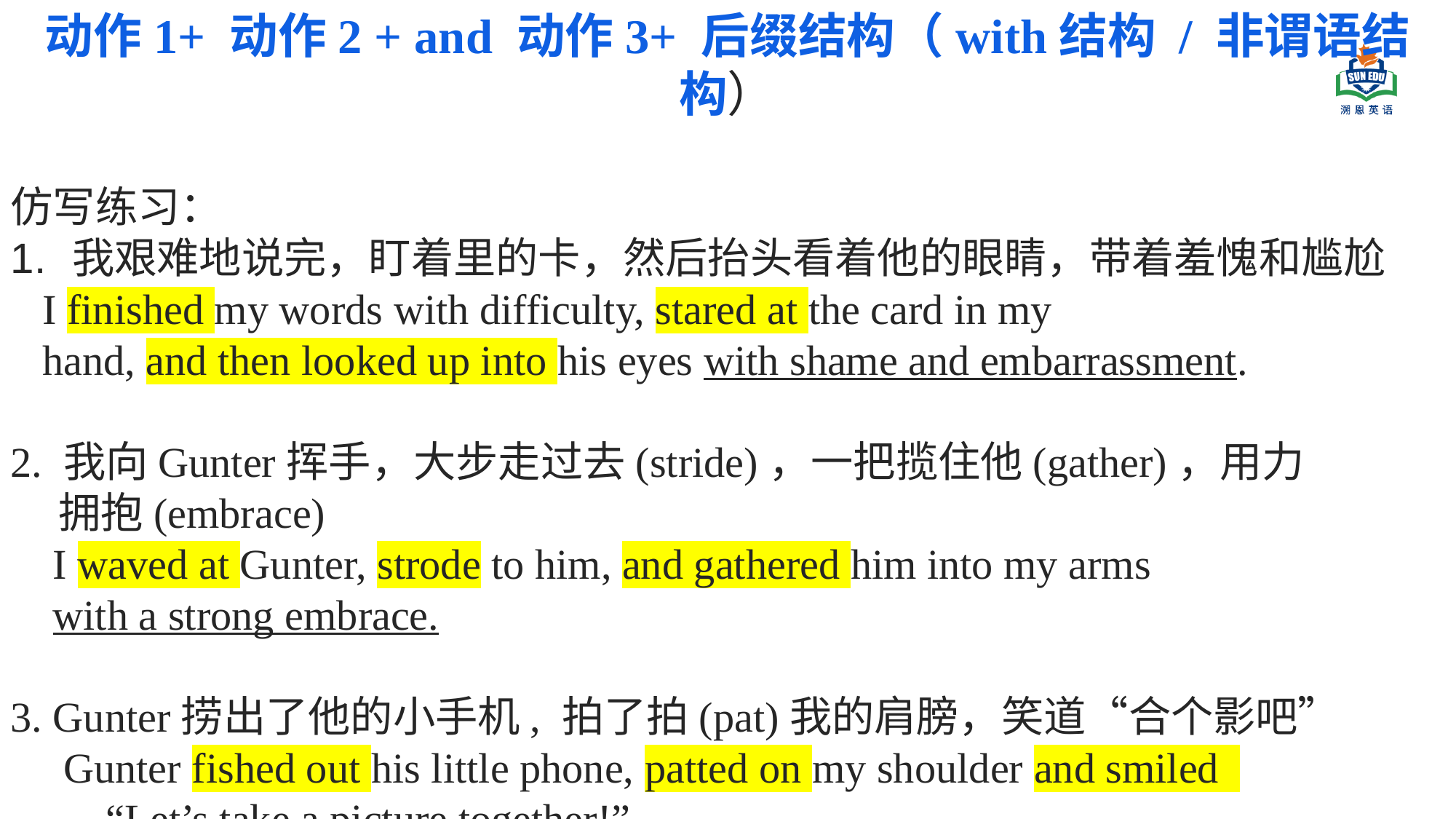

动作1+ 动作2 + and 动作3+ 后缀结构（with结构 / 非谓语结构）

仿写练习：
我艰难地说完，盯着里的卡，然后抬头看着他的眼睛，带着羞愧和尴尬
   I finished my words with difficulty, stared at the card in my
   hand, and then looked up into his eyes with shame and embarrassment.

2. 我向Gunter挥手，大步走过去(stride)，一把揽住他(gather)，用力
    拥抱(embrace)
    I waved at Gunter, strode to him, and gathered him into my arms
    with a strong embrace.

3. Gunter捞出了他的小手机, 拍了拍(pat)我的肩膀，笑道“合个影吧”
     Gunter fished out his little phone, patted on my shoulder and smiled
         “Let’s take a picture together!”